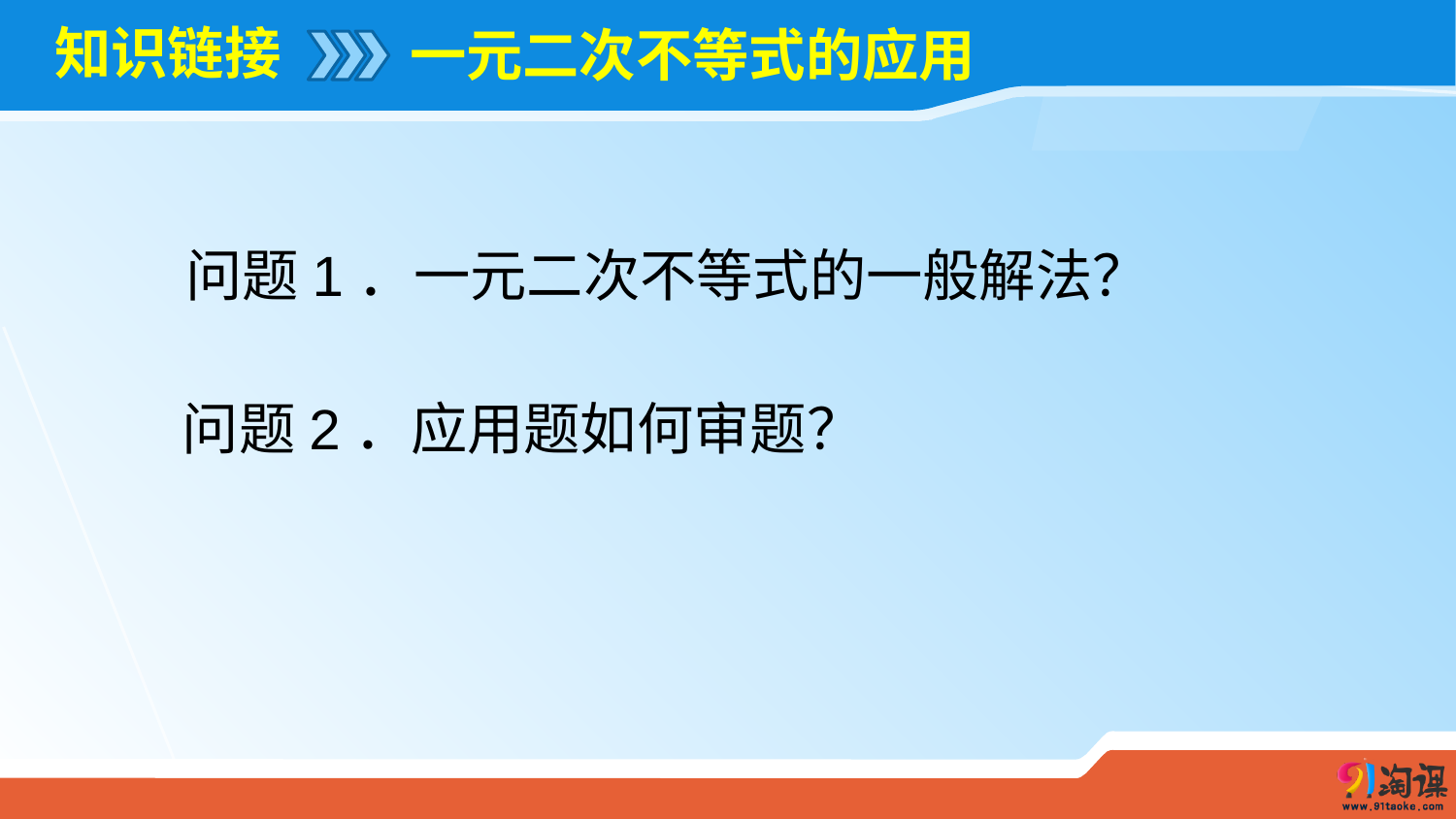

# 知识链接
一元二次不等式的应用
问题1．一元二次不等式的一般解法？
问题2．应用题如何审题？